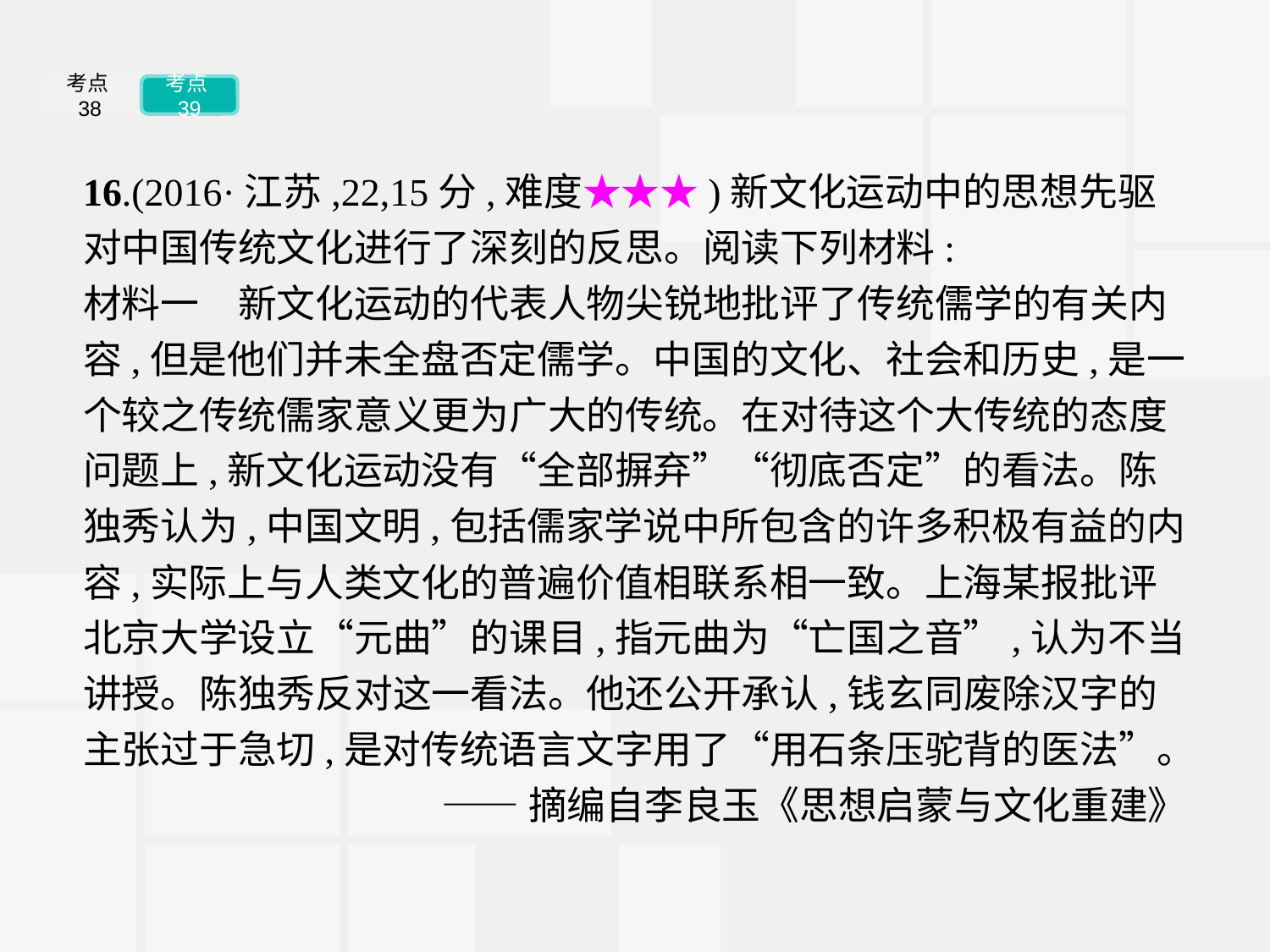

考点38
考点39
16.(2016·江苏,22,15分,难度★★★)新文化运动中的思想先驱对中国传统文化进行了深刻的反思。阅读下列材料:
材料一　新文化运动的代表人物尖锐地批评了传统儒学的有关内容,但是他们并未全盘否定儒学。中国的文化、社会和历史,是一个较之传统儒家意义更为广大的传统。在对待这个大传统的态度问题上,新文化运动没有“全部摒弃”“彻底否定”的看法。陈独秀认为,中国文明,包括儒家学说中所包含的许多积极有益的内容,实际上与人类文化的普遍价值相联系相一致。上海某报批评北京大学设立“元曲”的课目,指元曲为“亡国之音”,认为不当讲授。陈独秀反对这一看法。他还公开承认,钱玄同废除汉字的主张过于急切,是对传统语言文字用了“用石条压驼背的医法”。
——摘编自李良玉《思想启蒙与文化重建》